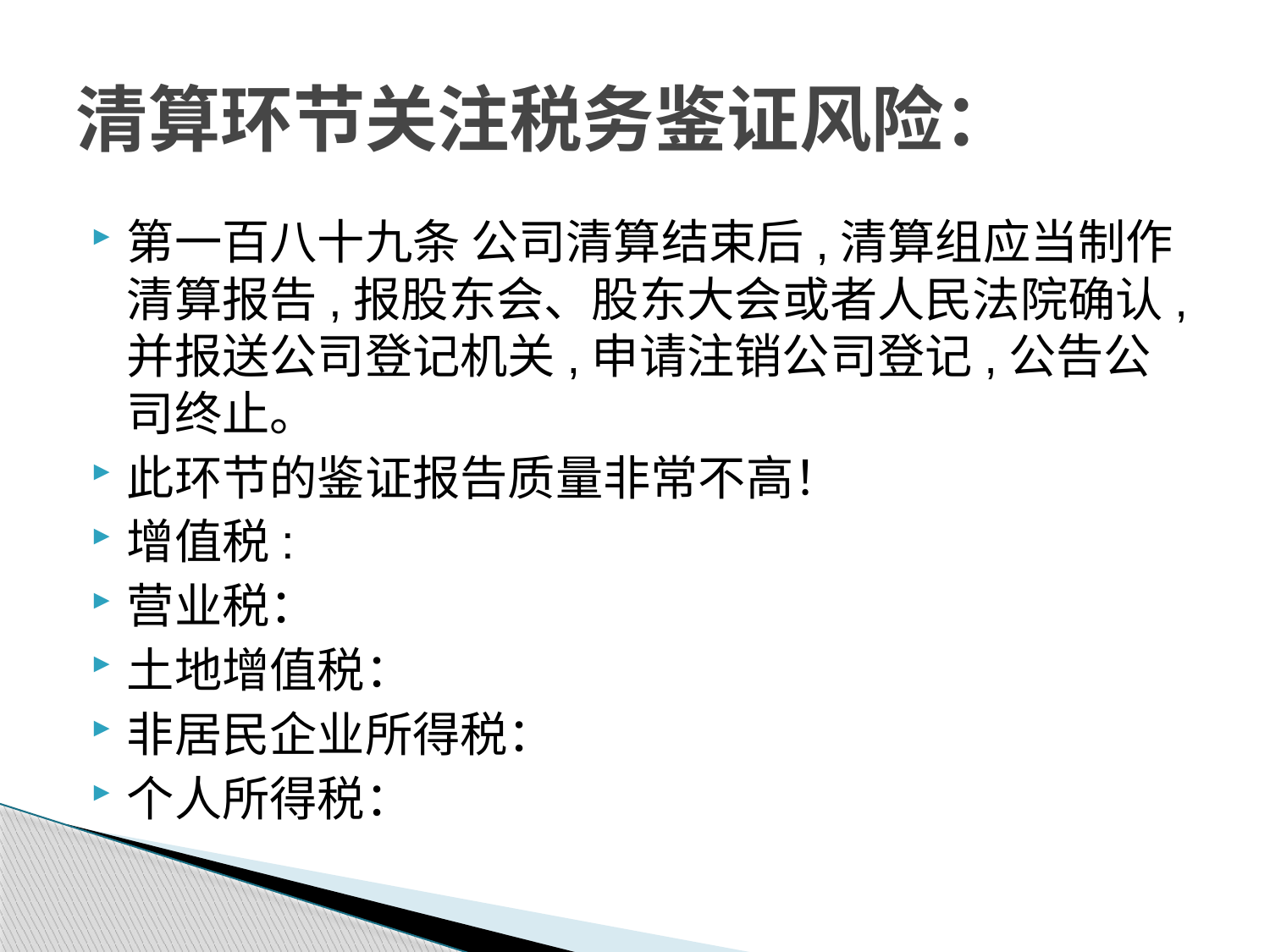

# 清算环节关注税务鉴证风险：
第一百八十九条 公司清算结束后,清算组应当制作清算报告,报股东会、股东大会或者人民法院确认,并报送公司登记机关,申请注销公司登记,公告公司终止。
此环节的鉴证报告质量非常不高！
增值税:
营业税：
土地增值税：
非居民企业所得税：
个人所得税：